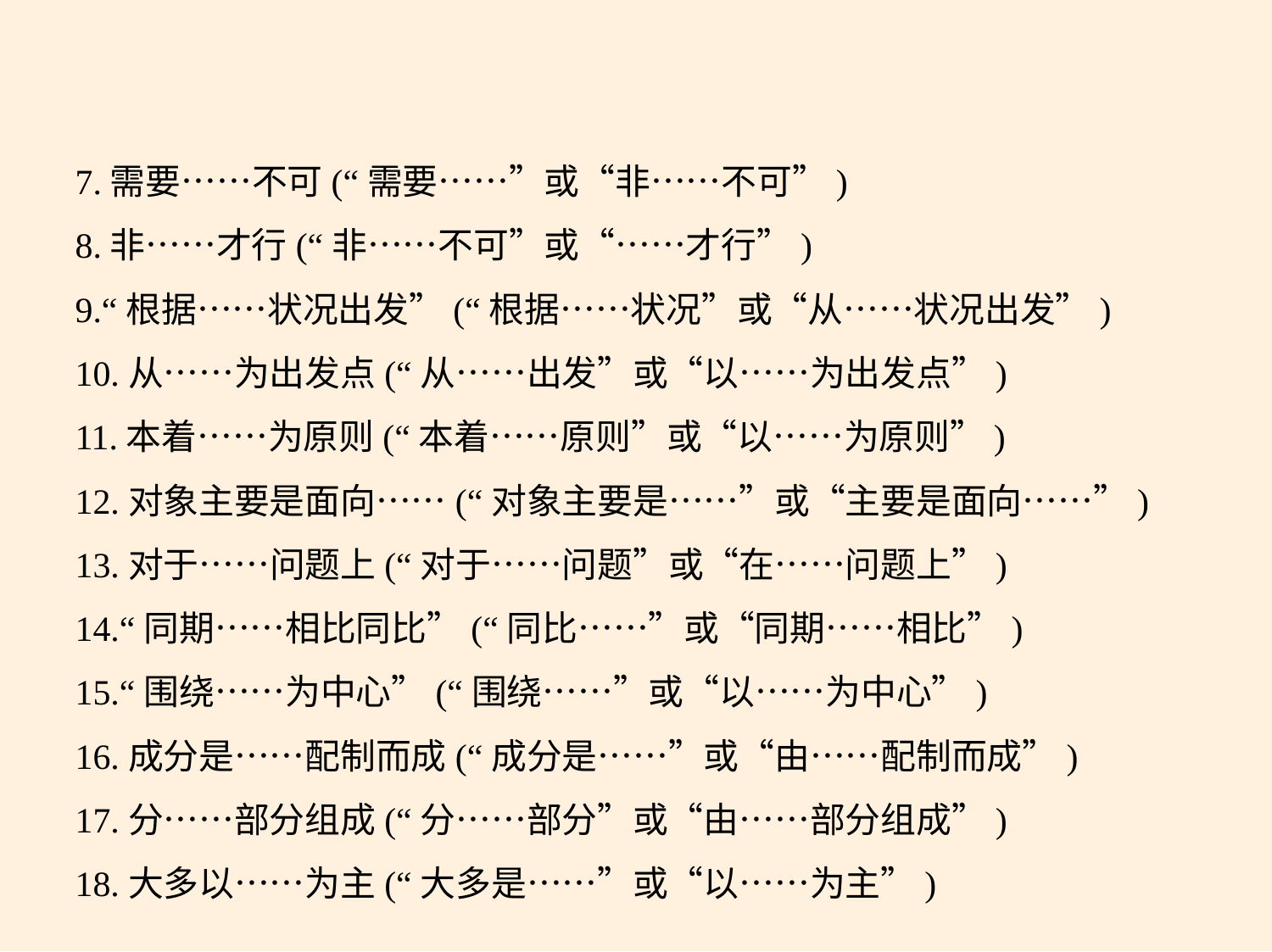

7.需要……不可(“需要……”或“非……不可”)
8.非……才行(“非……不可”或“……才行”)
9.“根据……状况出发”(“根据……状况”或“从……状况出发”)
10.从……为出发点(“从……出发”或“以……为出发点”)
11.本着……为原则(“本着……原则”或“以……为原则”)
12.对象主要是面向……(“对象主要是……”或“主要是面向……”)
13.对于……问题上(“对于……问题”或“在……问题上”)
14.“同期……相比同比”(“同比……”或“同期……相比”)
15.“围绕……为中心”(“围绕……”或“以……为中心”)
16.成分是……配制而成(“成分是……”或“由……配制而成”)
17.分……部分组成(“分……部分”或“由……部分组成”)
18.大多以……为主(“大多是……”或“以……为主”)